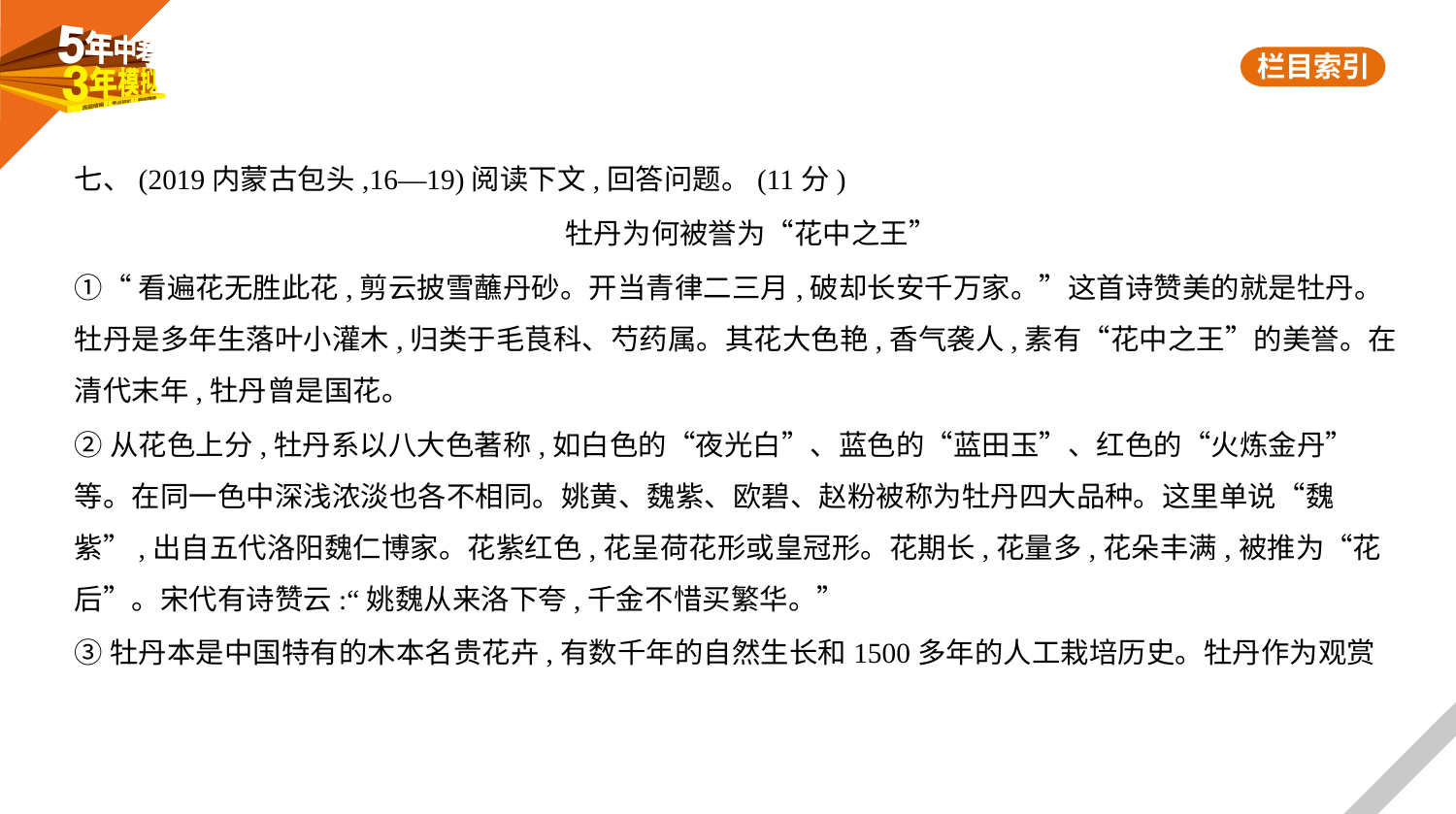

七、(2019内蒙古包头,16—19)阅读下文,回答问题。(11分)
牡丹为何被誉为“花中之王”
①“看遍花无胜此花,剪云披雪蘸丹砂。开当青律二三月,破却长安千万家。”这首诗赞美的就是牡丹。
牡丹是多年生落叶小灌木,归类于毛茛科、芍药属。其花大色艳,香气袭人,素有“花中之王”的美誉。在
清代末年,牡丹曾是国花。
②从花色上分,牡丹系以八大色著称,如白色的“夜光白”、蓝色的“蓝田玉”、红色的“火炼金丹”
等。在同一色中深浅浓淡也各不相同。姚黄、魏紫、欧碧、赵粉被称为牡丹四大品种。这里单说“魏
紫”,出自五代洛阳魏仁博家。花紫红色,花呈荷花形或皇冠形。花期长,花量多,花朵丰满,被推为“花
后”。宋代有诗赞云:“姚魏从来洛下夸,千金不惜买繁华。”
③牡丹本是中国特有的木本名贵花卉,有数千年的自然生长和1500多年的人工栽培历史。牡丹作为观赏